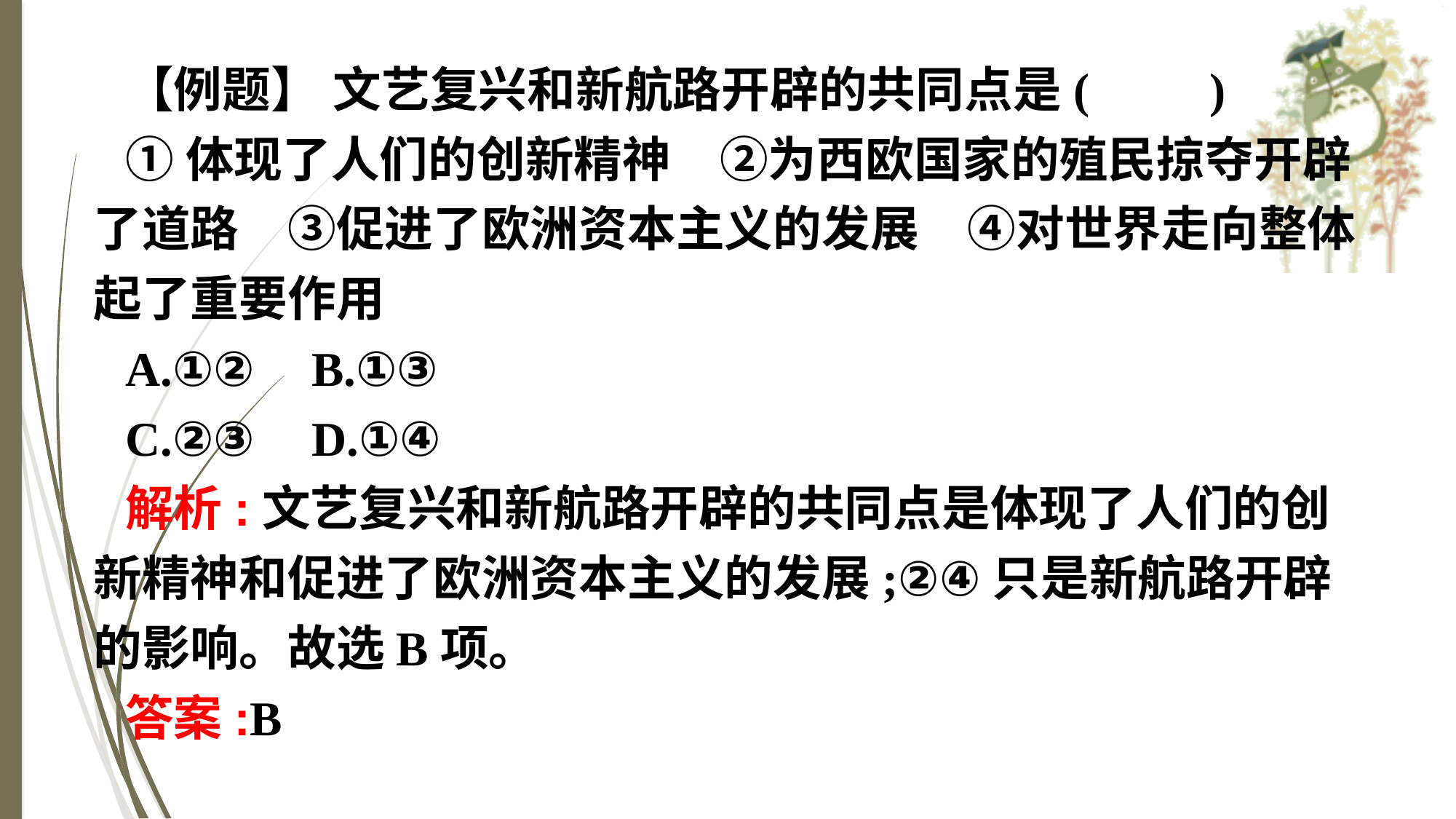

【例题】 文艺复兴和新航路开辟的共同点是(　　)
①体现了人们的创新精神　②为西欧国家的殖民掠夺开辟了道路　③促进了欧洲资本主义的发展　④对世界走向整体起了重要作用
A.①②	B.①③
C.②③	D.①④
解析:文艺复兴和新航路开辟的共同点是体现了人们的创新精神和促进了欧洲资本主义的发展;②④只是新航路开辟的影响。故选B项。
答案:B